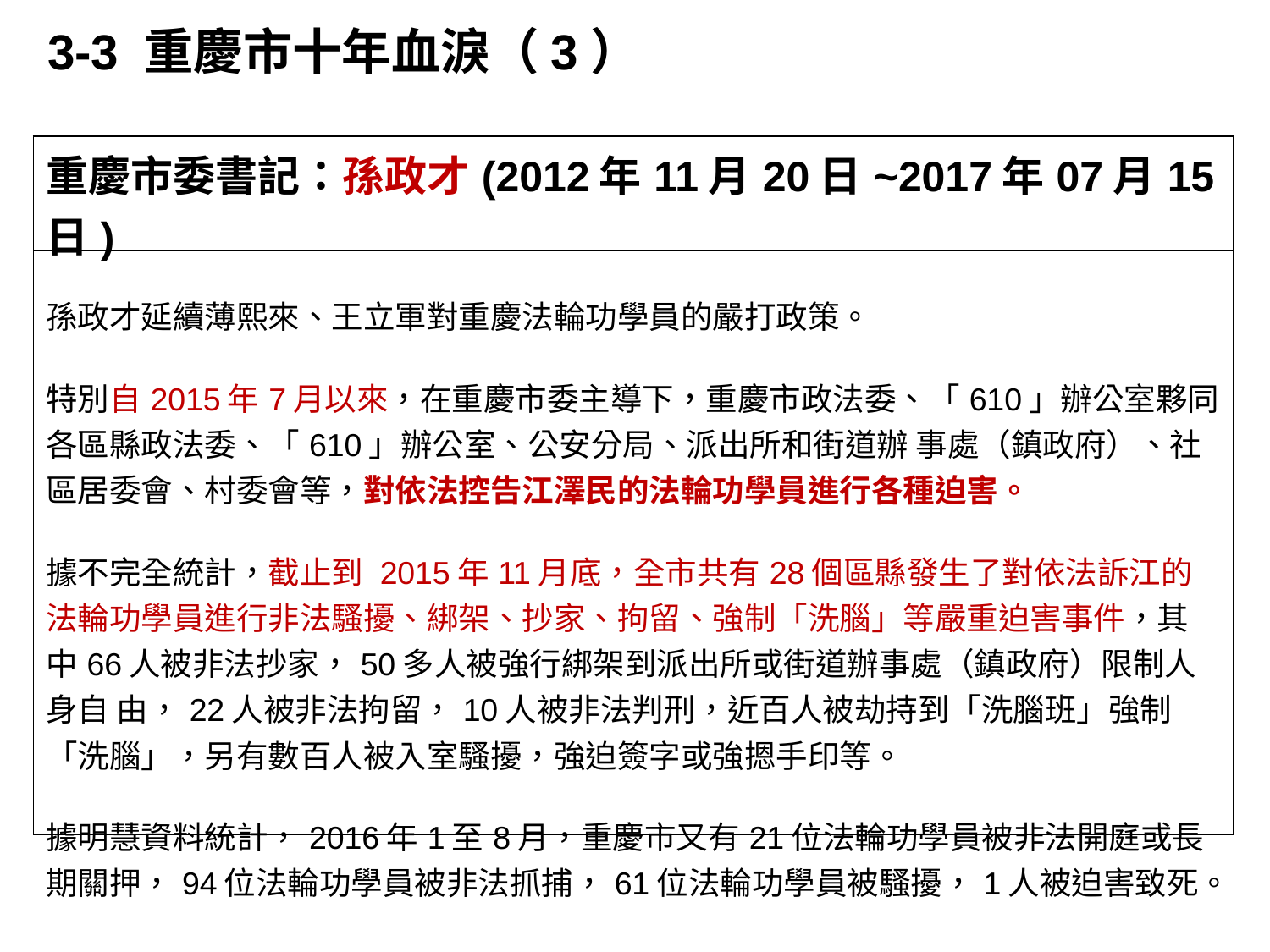

3-3 重慶市十年血淚（3）
| 重慶市委書記：孫政才(2012年11月20日~2017年07月15日) |
| --- |
| 孫政才延續薄熙來、王立軍對重慶法輪功學員的嚴打政策。 特別自2015年7月以來，在重慶市委主導下，重慶市政法委、「610」辦公室夥同各區縣政法委、「610」辦公室、公安分局、派出所和街道辦 事處（鎮政府）、社區居委會、村委會等，對依法控告江澤民的法輪功學員進行各種迫害。 據不完全統計，截止到 2015年11月底，全市共有28個區縣發生了對依法訴江的法輪功學員進行非法騷擾、綁架、抄家、拘留、強制「洗腦」等嚴重迫害事件，其中66人被非法抄家，50多人被強行綁架到派出所或街道辦事處（鎮政府）限制人身自 由，22人被非法拘留，10人被非法判刑，近百人被劫持到「洗腦班」強制「洗腦」，另有數百人被入室騷擾，強迫簽字或強摁手印等。 據明慧資料統計，2016年1至8月，重慶市又有21位法輪功學員被非法開庭或長期關押，94位法輪功學員被非法抓捕，61位法輪功學員被騷擾，1人被迫害致死。 |